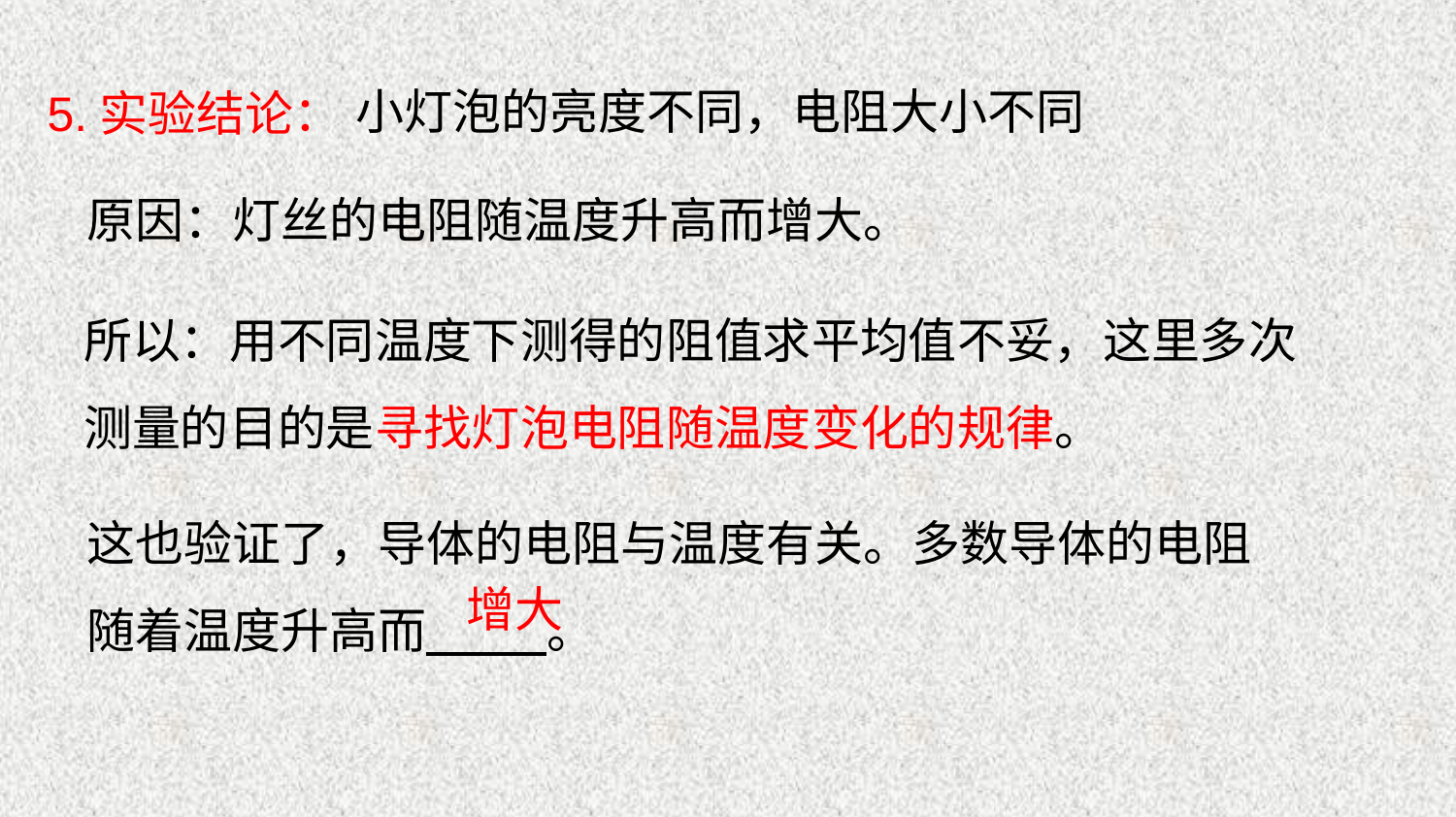

小灯泡的亮度不同，电阻大小不同
5.实验结论：
原因：灯丝的电阻随温度升高而增大。
所以：用不同温度下测得的阻值求平均值不妥，这里多次测量的目的是寻找灯泡电阻随温度变化的规律。
这也验证了，导体的电阻与温度有关。多数导体的电阻随着温度升高而           。
增大